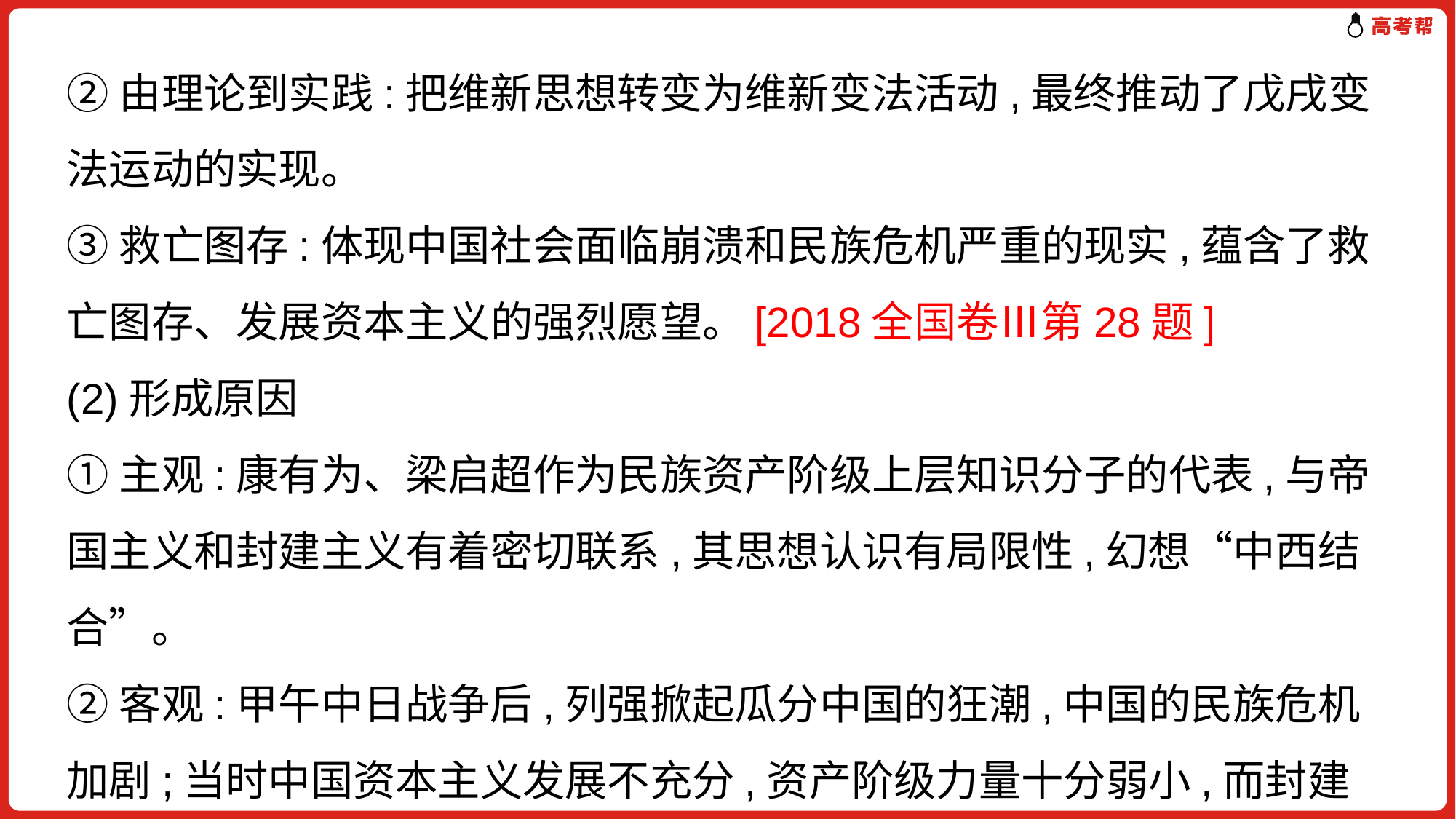

②由理论到实践:把维新思想转变为维新变法活动,最终推动了戊戌变法运动的实现。
③救亡图存:体现中国社会面临崩溃和民族危机严重的现实,蕴含了救亡图存、发展资本主义的强烈愿望。[2018全国卷Ⅲ第28题]
(2)形成原因
①主观:康有为、梁启超作为民族资产阶级上层知识分子的代表,与帝国主义和封建主义有着密切联系,其思想认识有局限性,幻想“中西结合”。
②客观:甲午中日战争后,列强掀起瓜分中国的狂潮,中国的民族危机加剧;当时中国资本主义发展不充分,资产阶级力量十分弱小,而封建顽固势力